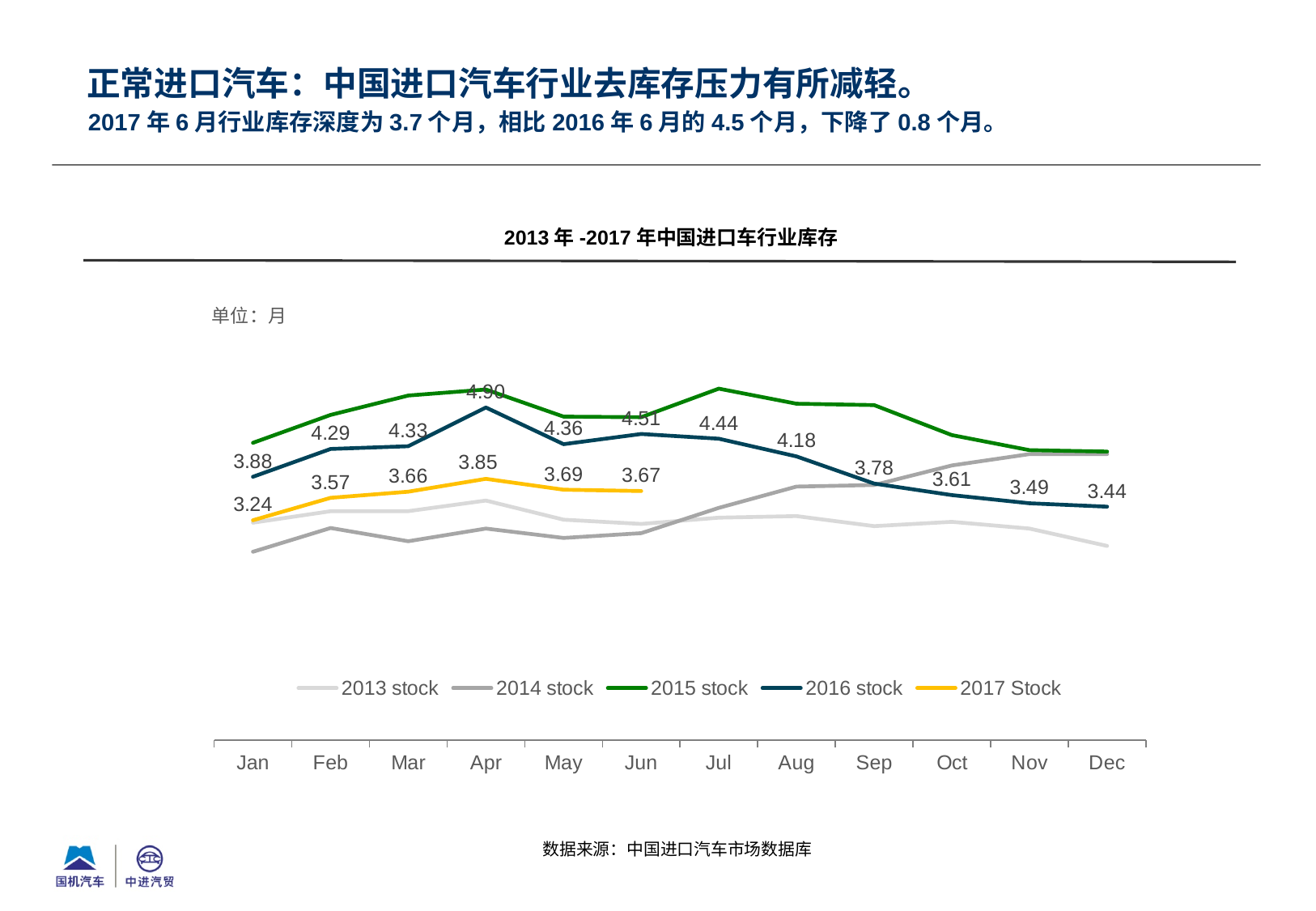

正常进口汽车：中国进口汽车行业去库存压力有所减轻。
# 2017年6月行业库存深度为3.7个月，相比2016年6月的4.5个月，下降了0.8个月。
2013年-2017年中国进口车行业库存

### Chart

| Category | 2013 stock | 2014 stock | 2015 stock | 2016 stock | 2017 Stock |
|---|---|---|---|---|---|
| Jan | 3.204386253921415 | 2.775244225064993 | 4.379792769859556 | 3.88 | 3.24 |
| Feb | 3.3730713684582376 | 3.1257975145798107 | 4.790793040010112 | 4.29 | 3.57 |
| Mar | 3.3736269492475395 | 2.9310841792234976 | 5.075751547414596 | 4.33 | 3.66 |
| Apr | 3.529833617160808 | 3.117700956898124 | 5.164536124377602 | 4.9 | 3.8499999999999996 |
| May | 3.2482845341986404 | 2.9795973884657236 | 4.765507704464639 | 4.359999999999999 | 3.69 |
| Jun | 3.1855285346996327 | 3.050102157615723 | 4.7572042783217565 | 4.51 | 3.67 |
| Jul | 3.277858215599342 | 3.4224382276805003 | 5.177540928034457 | 4.44 | None |
| Aug | 3.3011984233367393 | 3.7356086935239117 | 4.955509268047424 | 4.18 | None |
| Sep | 3.1532922838929474 | 3.7590657981530344 | 4.935369956010169 | 3.7800000000000002 | None |
| Oct | 3.2169686181547434 | 4.046681937501045 | 4.4937308963882465 | 3.61 | None |
| Nov | 3.1173139689360516 | 4.213444308567721 | 4.271815147050596 | 3.4899999999999998 | None |
| Dec | 2.8610233363761908 | 4.213444308567721 | 4.250989480017675 | 3.44 | None |
数据来源：中国进口汽车市场数据库